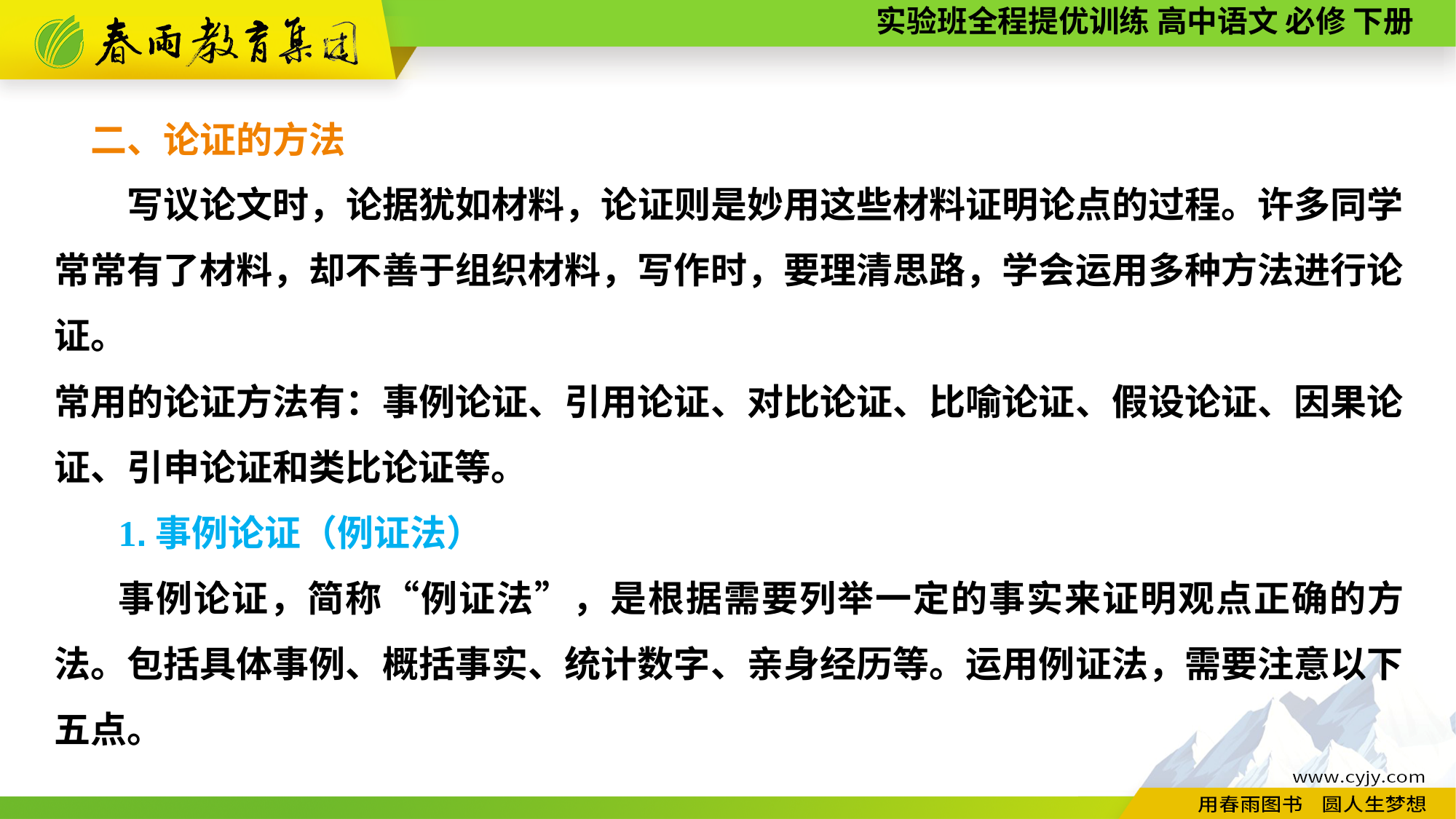

二、论证的方法
写议论文时，论据犹如材料，论证则是妙用这些材料证明论点的过程。许多同学常常有了材料，却不善于组织材料，写作时，要理清思路，学会运用多种方法进行论证。
常用的论证方法有：事例论证、引用论证、对比论证、比喻论证、假设论证、因果论证、引申论证和类比论证等。
1.事例论证（例证法）
事例论证，简称“例证法”，是根据需要列举一定的事实来证明观点正确的方法。包括具体事例、概括事实、统计数字、亲身经历等。运用例证法，需要注意以下五点。